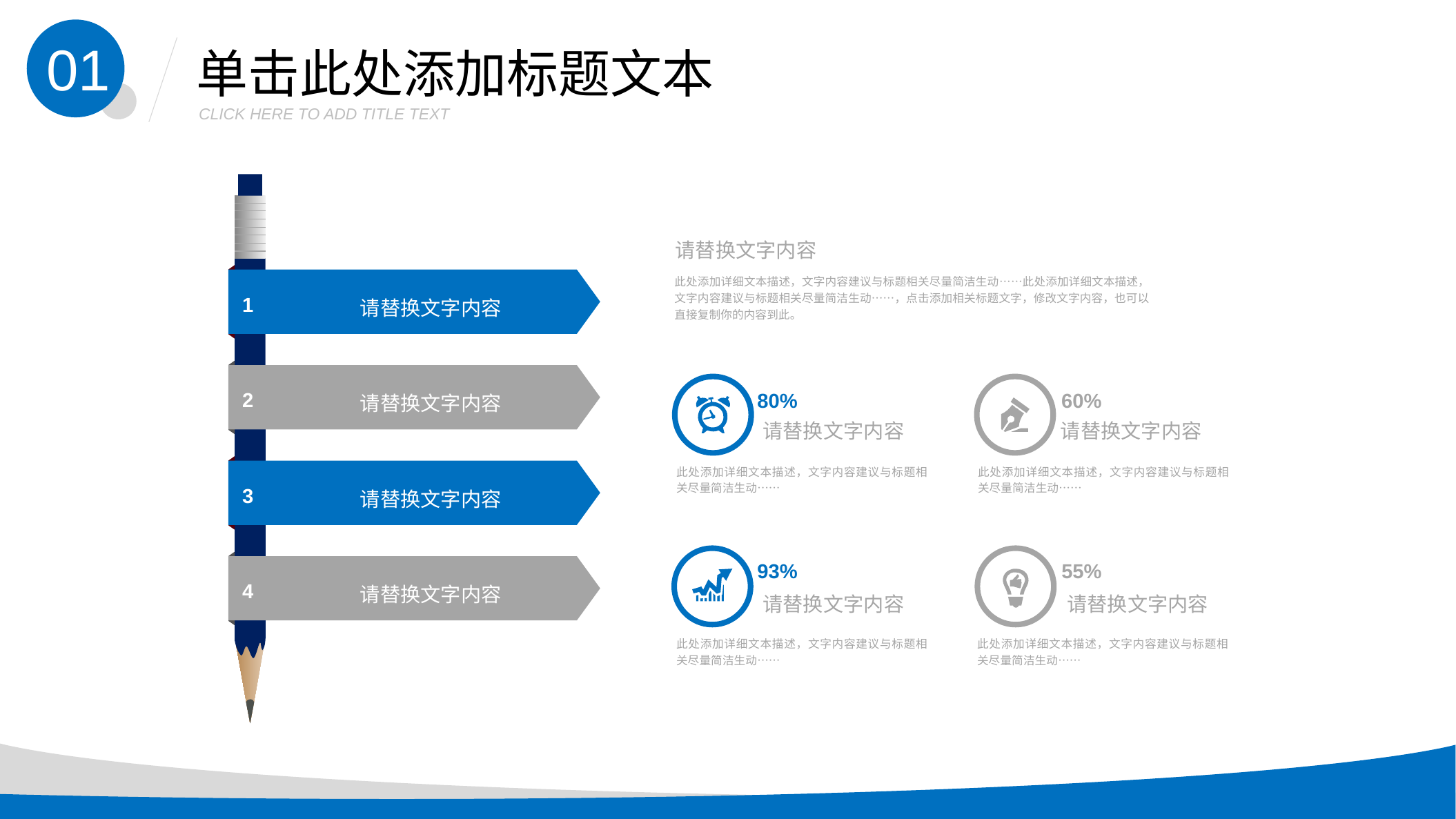

01
单击此处添加标题文本
CLICK HERE TO ADD TITLE TEXT

1
请替换文字内容

2
请替换文字内容

3
请替换文字内容

4
请替换文字内容

请替换文字内容
此处添加详细文本描述，文字内容建议与标题相关尽量简洁生动……此处添加详细文本描述，文字内容建议与标题相关尽量简洁生动……，点击添加相关标题文字，修改文字内容，也可以直接复制你的内容到此。

80%
60%

请替换文字内容
请替换文字内容
此处添加详细文本描述，文字内容建议与标题相关尽量简洁生动……
此处添加详细文本描述，文字内容建议与标题相关尽量简洁生动……

93%
55%

请替换文字内容
请替换文字内容
此处添加详细文本描述，文字内容建议与标题相关尽量简洁生动……
此处添加详细文本描述，文字内容建议与标题相关尽量简洁生动……